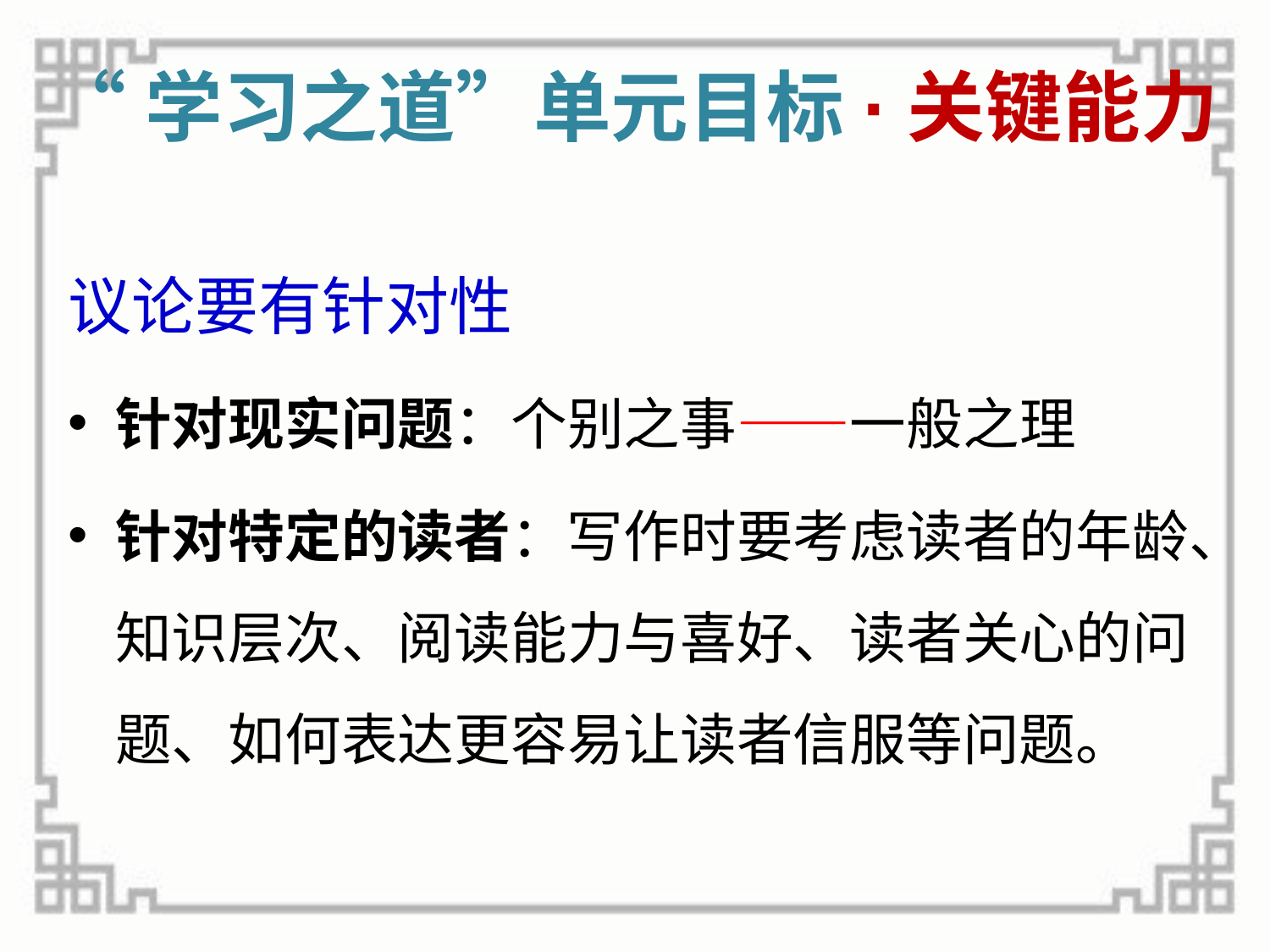

# “学习之道”单元目标·关键能力
议论要有针对性
针对现实问题：个别之事——一般之理
针对特定的读者：写作时要考虑读者的年龄、知识层次、阅读能力与喜好、读者关心的问题、如何表达更容易让读者信服等问题。